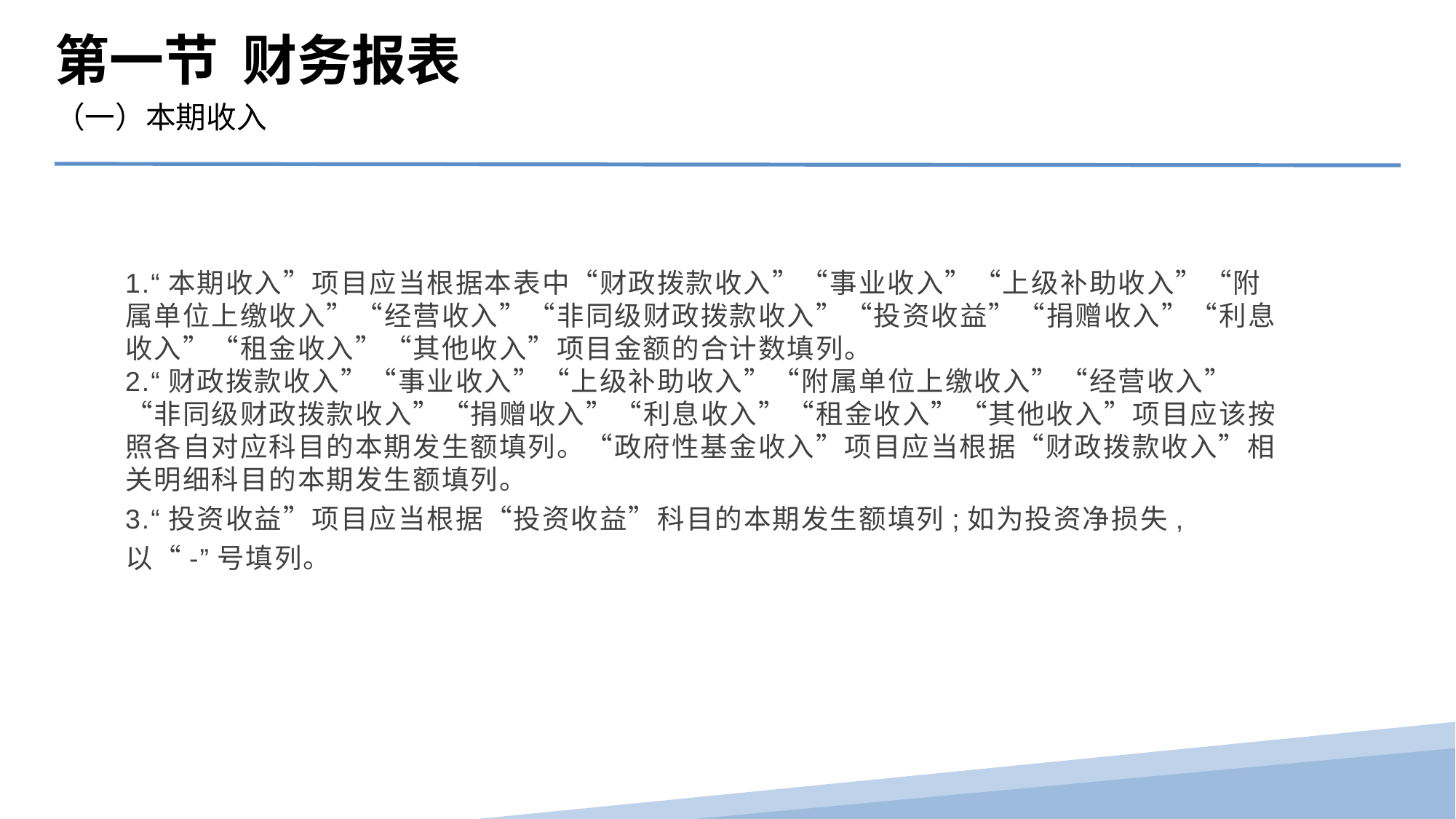

第一节  财务报表
（一）本期收入
1.“本期收入”项目应当根据本表中“财政拨款收入”“事业收入”“上级补助收入”“附属单位上缴收入”“经营收入”“非同级财政拨款收入”“投资收益”“捐赠收入”“利息收入”“租金收入”“其他收入”项目金额的合计数填列。
2.“财政拨款收入”“事业收入”“上级补助收入”“附属单位上缴收入”“经营收入”“非同级财政拨款收入”“捐赠收入”“利息收入”“租金收入”“其他收入”项目应该按照各自对应科目的本期发生额填列。“政府性基金收入”项目应当根据“财政拨款收入”相关明细科目的本期发生额填列。
3.“投资收益”项目应当根据“投资收益”科目的本期发生额填列;如为投资净损失,以“-”号填列。